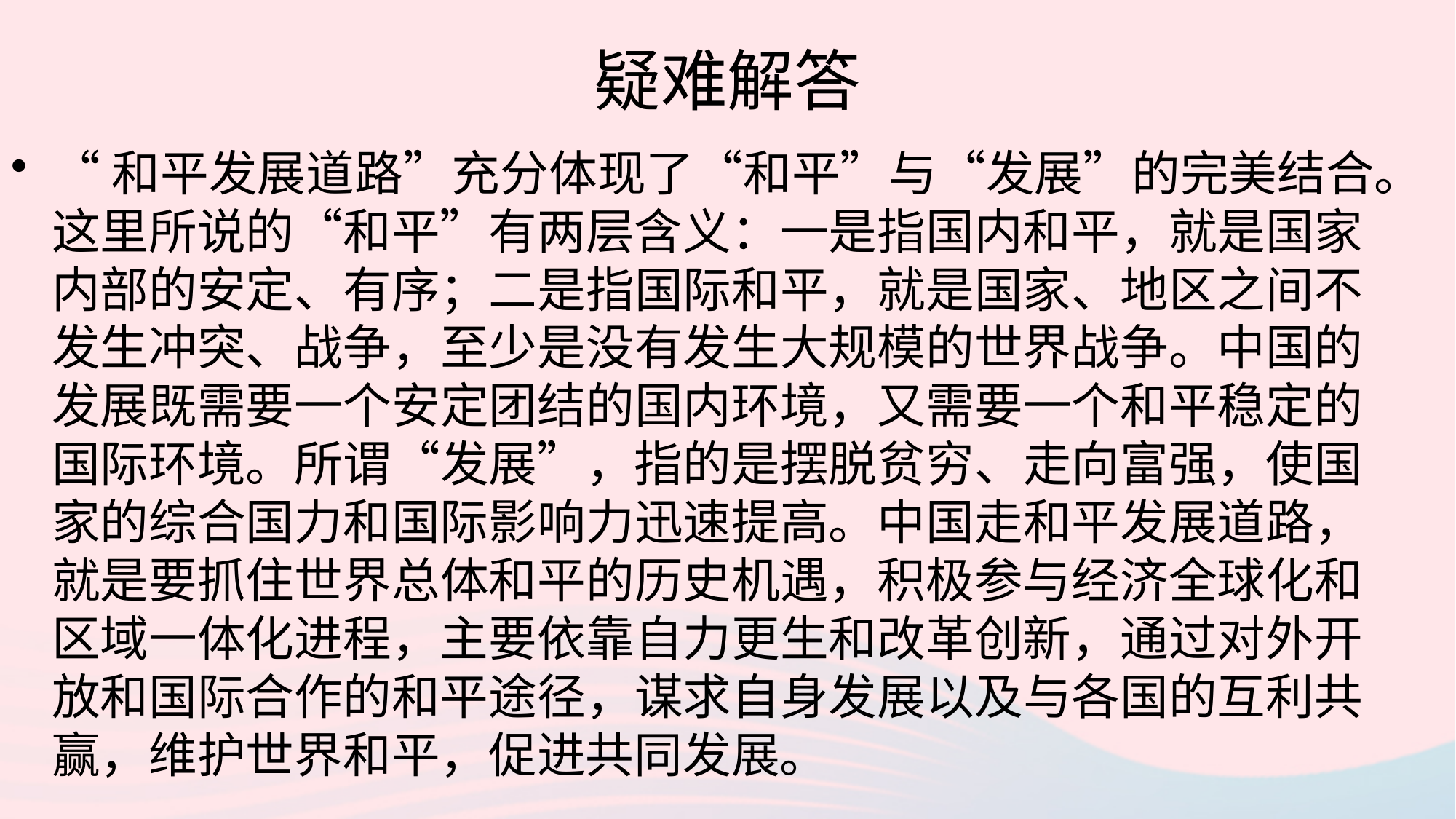

# 疑难解答
“和平发展道路”充分体现了“和平”与“发展”的完美结合。这里所说的“和平”有两层含义：一是指国内和平，就是国家内部的安定、有序；二是指国际和平，就是国家、地区之间不发生冲突、战争，至少是没有发生大规模的世界战争。中国的发展既需要一个安定团结的国内环境，又需要一个和平稳定的国际环境。所谓“发展”，指的是摆脱贫穷、走向富强，使国家的综合国力和国际影响力迅速提高。中国走和平发展道路，就是要抓住世界总体和平的历史机遇，积极参与经济全球化和区域一体化进程，主要依靠自力更生和改革创新，通过对外开放和国际合作的和平途径，谋求自身发展以及与各国的互利共赢，维护世界和平，促进共同发展。